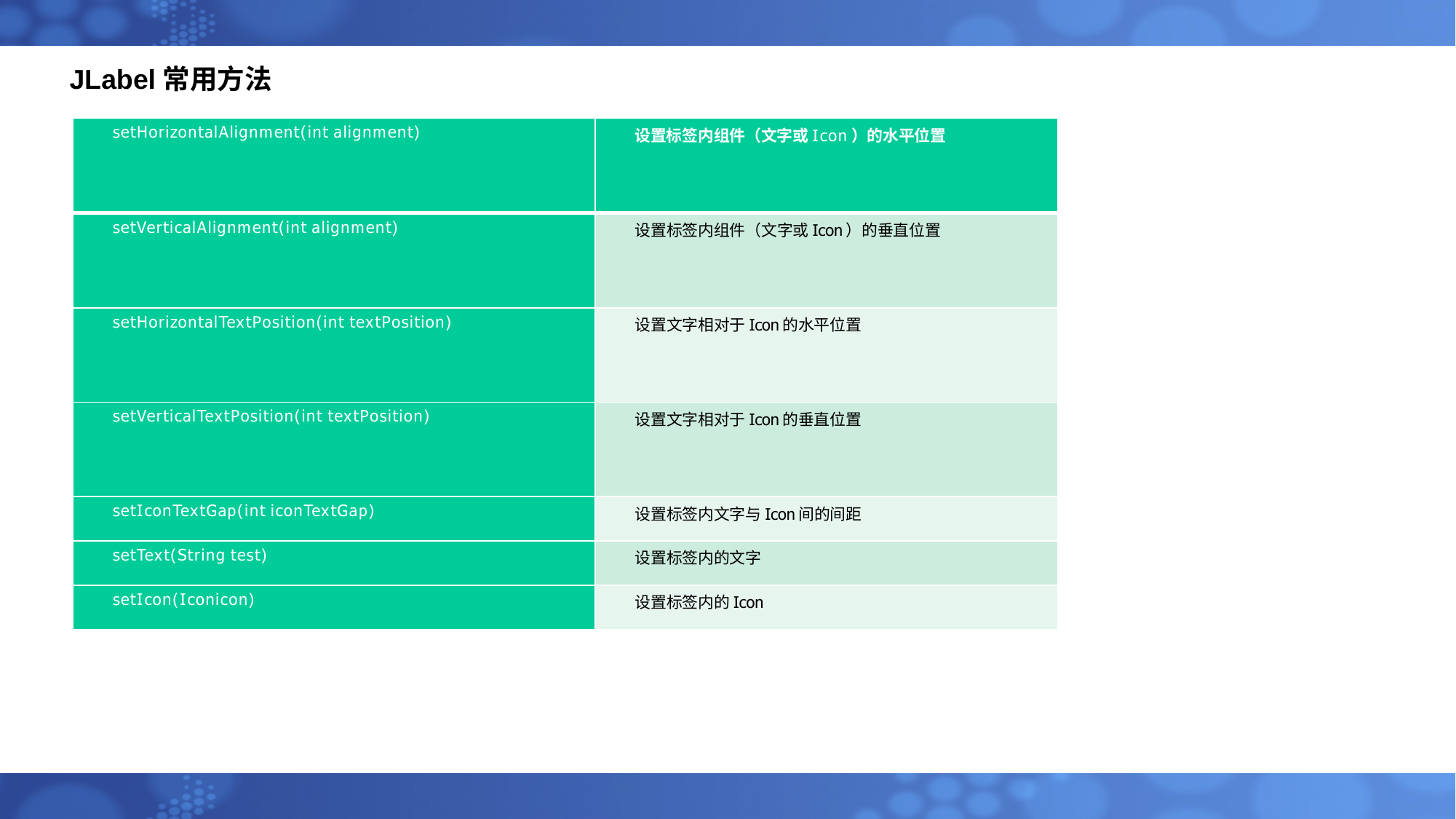

# JLabel常用方法
| setHorizontalAlignment(int alignment) | 设置标签内组件（文字或Icon）的水平位置 |
| --- | --- |
| setVerticalAlignment(int alignment) | 设置标签内组件（文字或Icon）的垂直位置 |
| setHorizontalTextPosition(int textPosition) | 设置文字相对于Icon的水平位置 |
| setVerticalTextPosition(int textPosition) | 设置文字相对于Icon的垂直位置 |
| setIconTextGap(int iconTextGap) | 设置标签内文字与Icon间的间距 |
| setText(String test) | 设置标签内的文字 |
| setIcon(Iconicon) | 设置标签内的Icon |